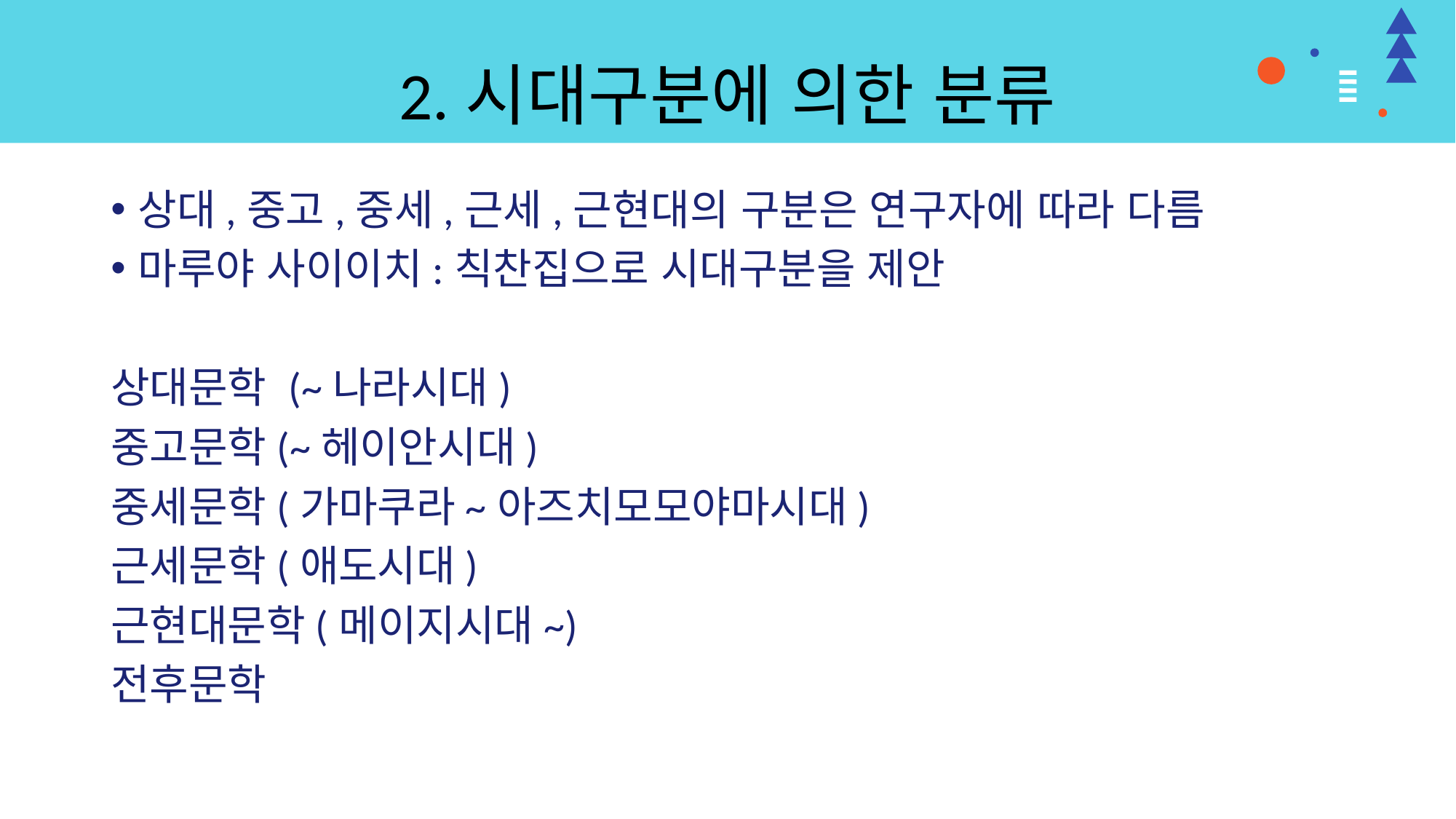

# 2.시대구분에 의한 분류
상대,중고,중세,근세,근현대의 구분은 연구자에 따라 다름
마루야 사이이치:칙찬집으로 시대구분을 제안

상대문학 (~나라시대)
중고문학(~헤이안시대)
중세문학(가마쿠라~아즈치모모야마시대)
근세문학(애도시대)
근현대문학(메이지시대~)
전후문학